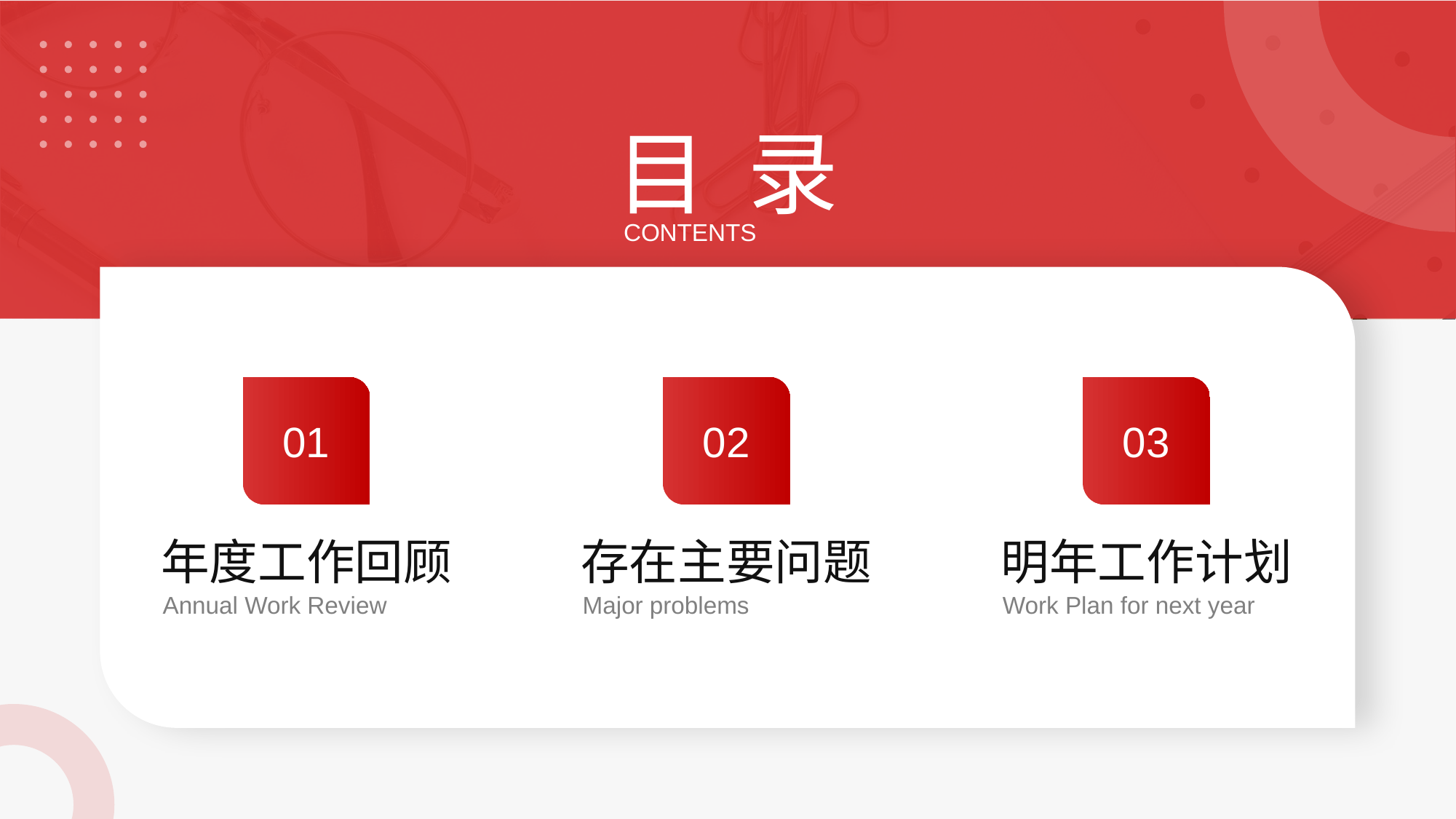

目  录
CONTENTS
01
年度工作回顾
Annual Work Review
02
存在主要问题
Major problems
03
明年工作计划
Work Plan for next year